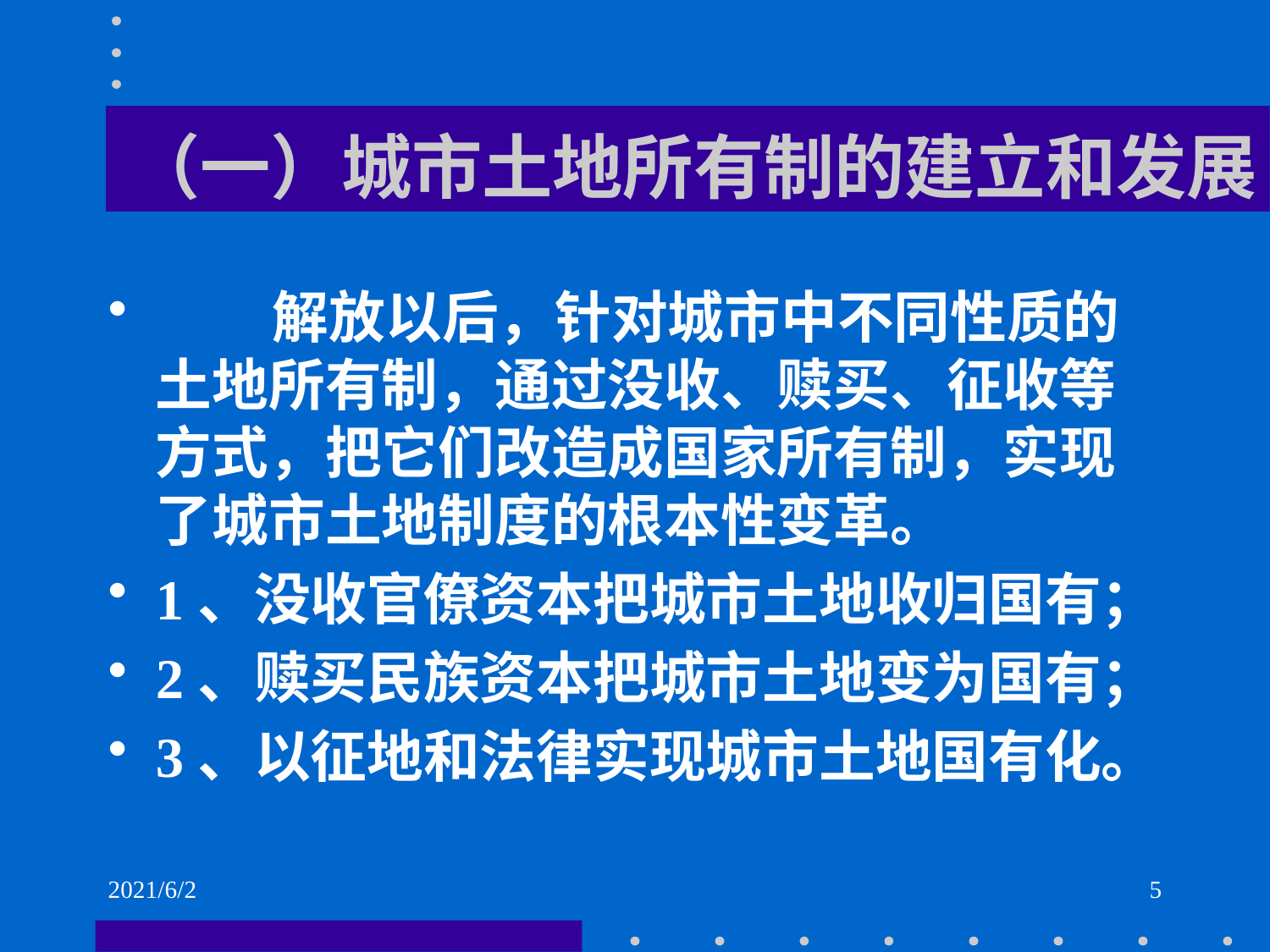

# （一）城市土地所有制的建立和发展
        解放以后，针对城市中不同性质的土地所有制，通过没收、赎买、征收等方式，把它们改造成国家所有制，实现了城市土地制度的根本性变革。
1、没收官僚资本把城市土地收归国有；
2、赎买民族资本把城市土地变为国有；
3、以征地和法律实现城市土地国有化。

2021/6/2
5